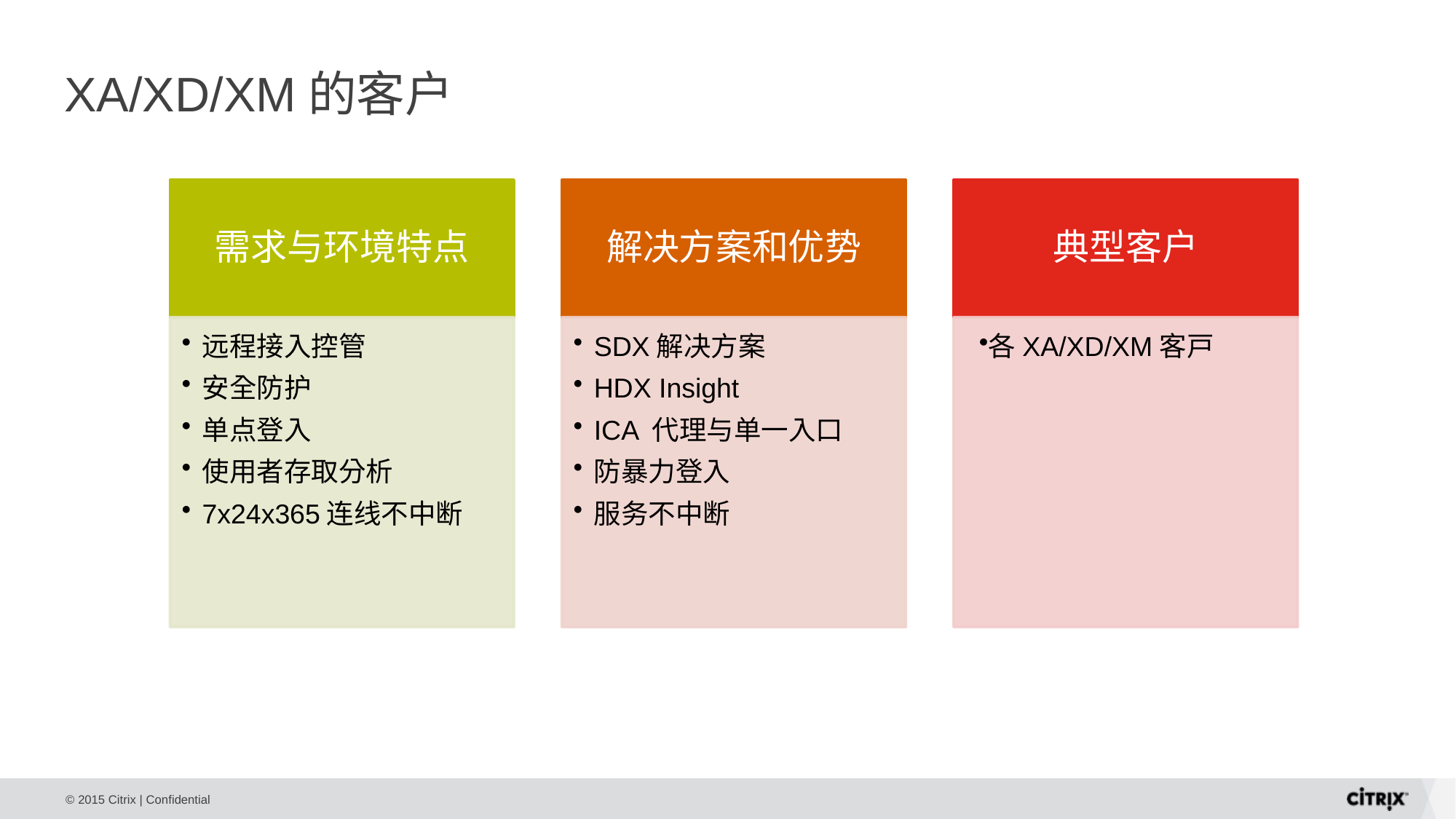

# XA/XD/XM的客户

需求与环境特点
远程接入控管
安全防护
单点登入
使用者存取分析
7x24x365连线不中断
解决方案和优势
SDX解决方案
HDX Insight
ICA 代理与单一入口
防暴力登入
服务不中断
典型客户
各XA/XD/XM客戸